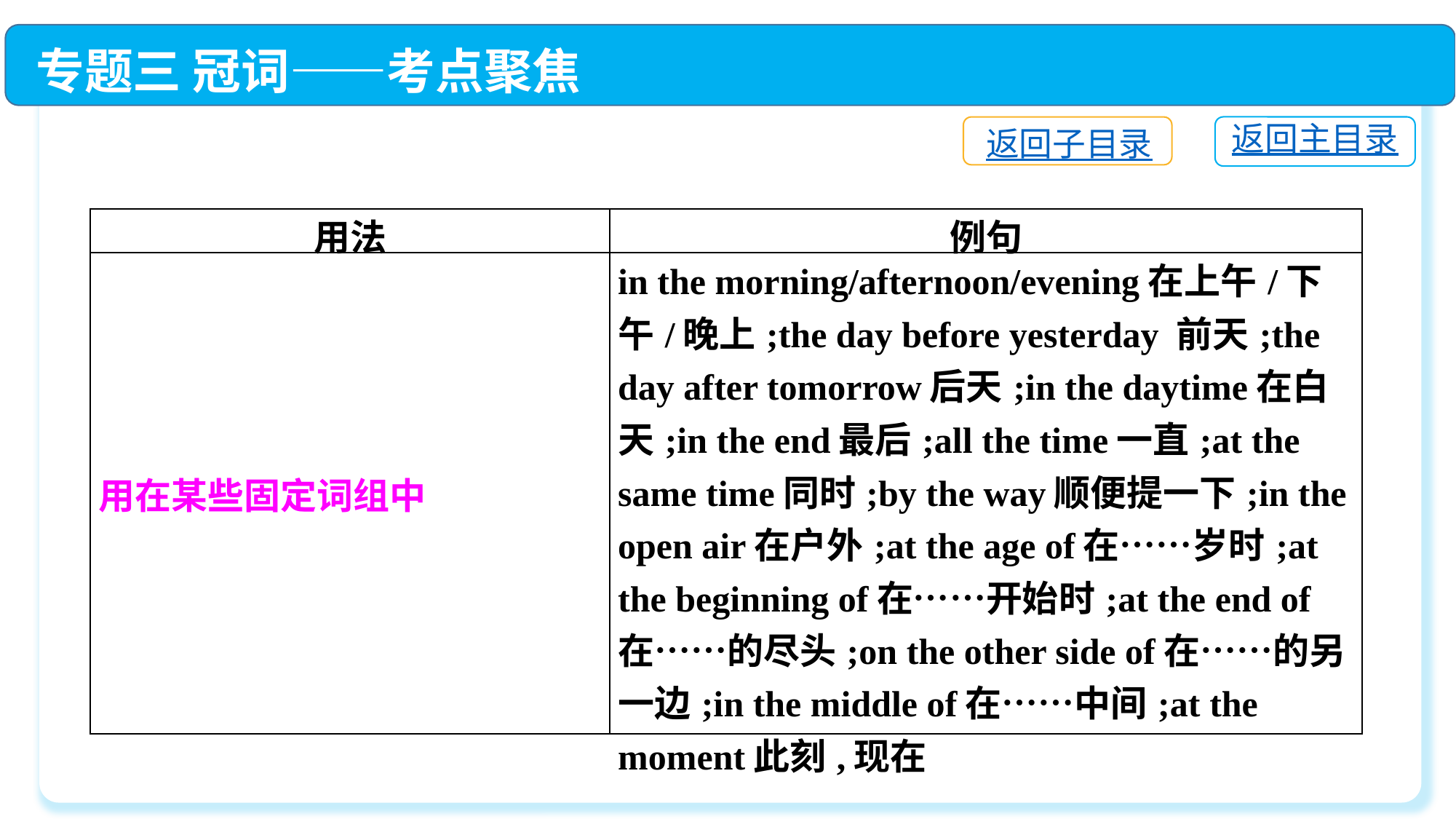

专题三 冠词——考点聚焦

返回主目录

返回子目录
| 用法 | 例句 |
| --- | --- |
| 用在某些固定词组中 | in the morning/afternoon/evening在上午/下午/晚上;the day before yesterday 前天;the day after tomorrow后天;in the daytime在白天;in the end最后;all the time一直;at the same time同时;by the way顺便提一下;in the open air在户外;at the age of在……岁时;at the beginning of在……开始时;at the end of在……的尽头;on the other side of在……的另一边;in the middle of在……中间;at the moment此刻,现在 |